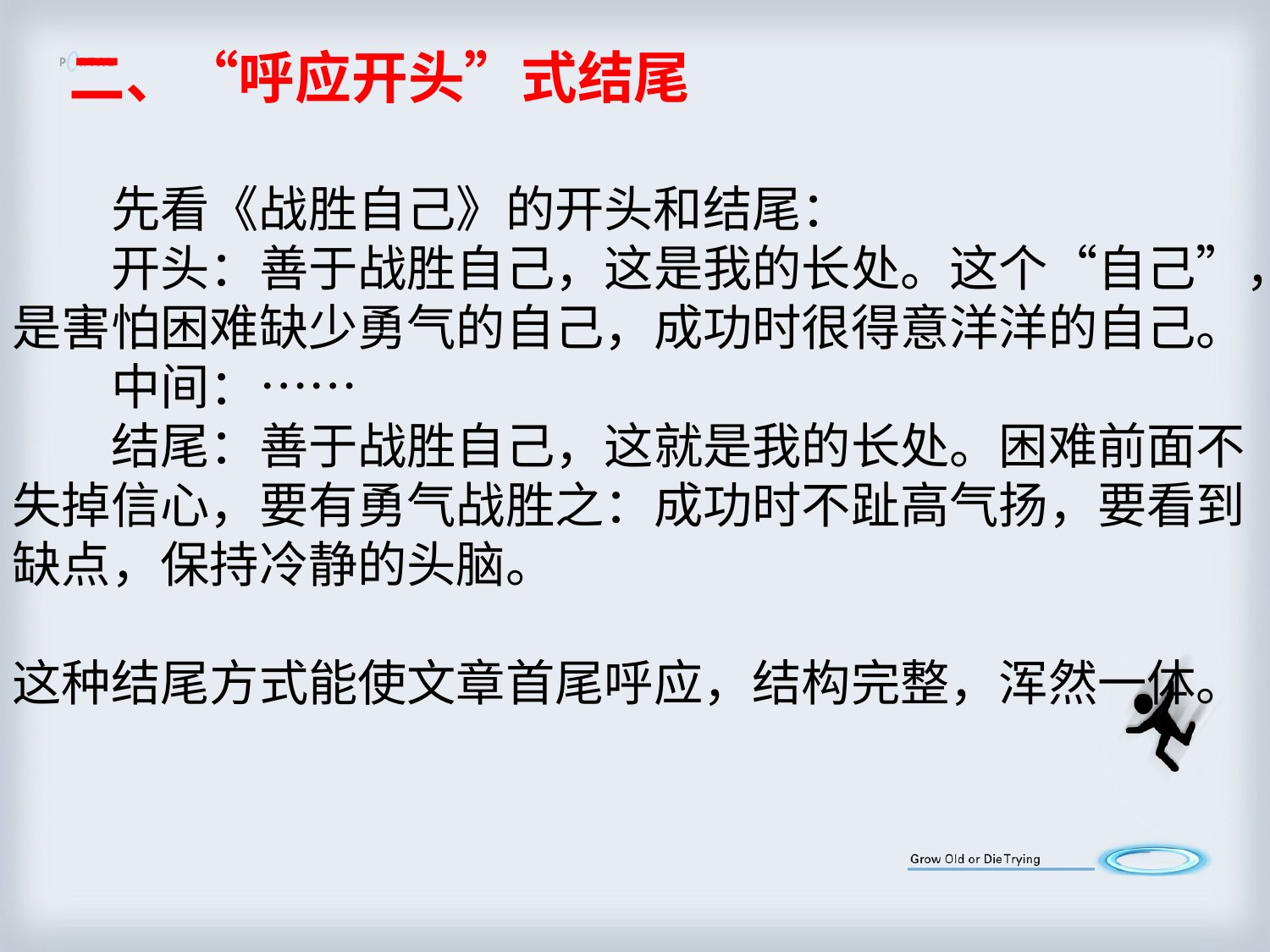

二、“呼应开头”式结尾

　　先看《战胜自己》的开头和结尾：
　　开头：善于战胜自己，这是我的长处。这个“自己”，是害怕困难缺少勇气的自己，成功时很得意洋洋的自己。
　　中间：……
　　结尾：善于战胜自己，这就是我的长处。困难前面不失掉信心，要有勇气战胜之：成功时不趾高气扬，要看到缺点，保持冷静的头脑。

这种结尾方式能使文章首尾呼应，结构完整，浑然一体。